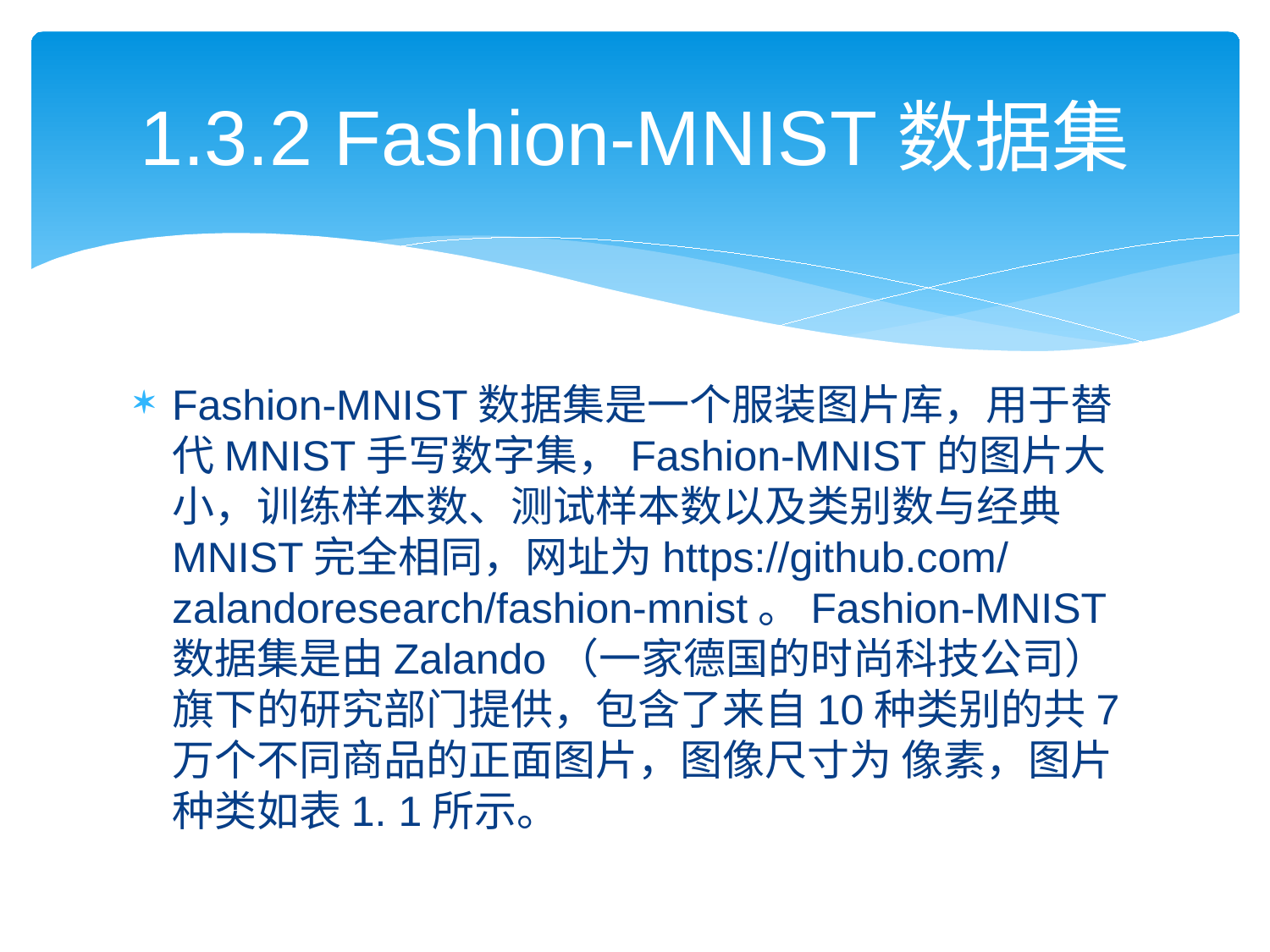

# 1.3.2 Fashion-MNIST数据集
Fashion-MNIST数据集是一个服装图片库，用于替代MNIST手写数字集，Fashion-MNIST的图片大小，训练样本数、测试样本数以及类别数与经典MNIST完全相同，网址为https://github.com/zalandoresearch/fashion-mnist。Fashion-MNIST数据集是由Zalando（一家德国的时尚科技公司）旗下的研究部门提供，包含了来自10种类别的共7万个不同商品的正面图片，图像尺寸为 像素，图片种类如表1. 1所示。